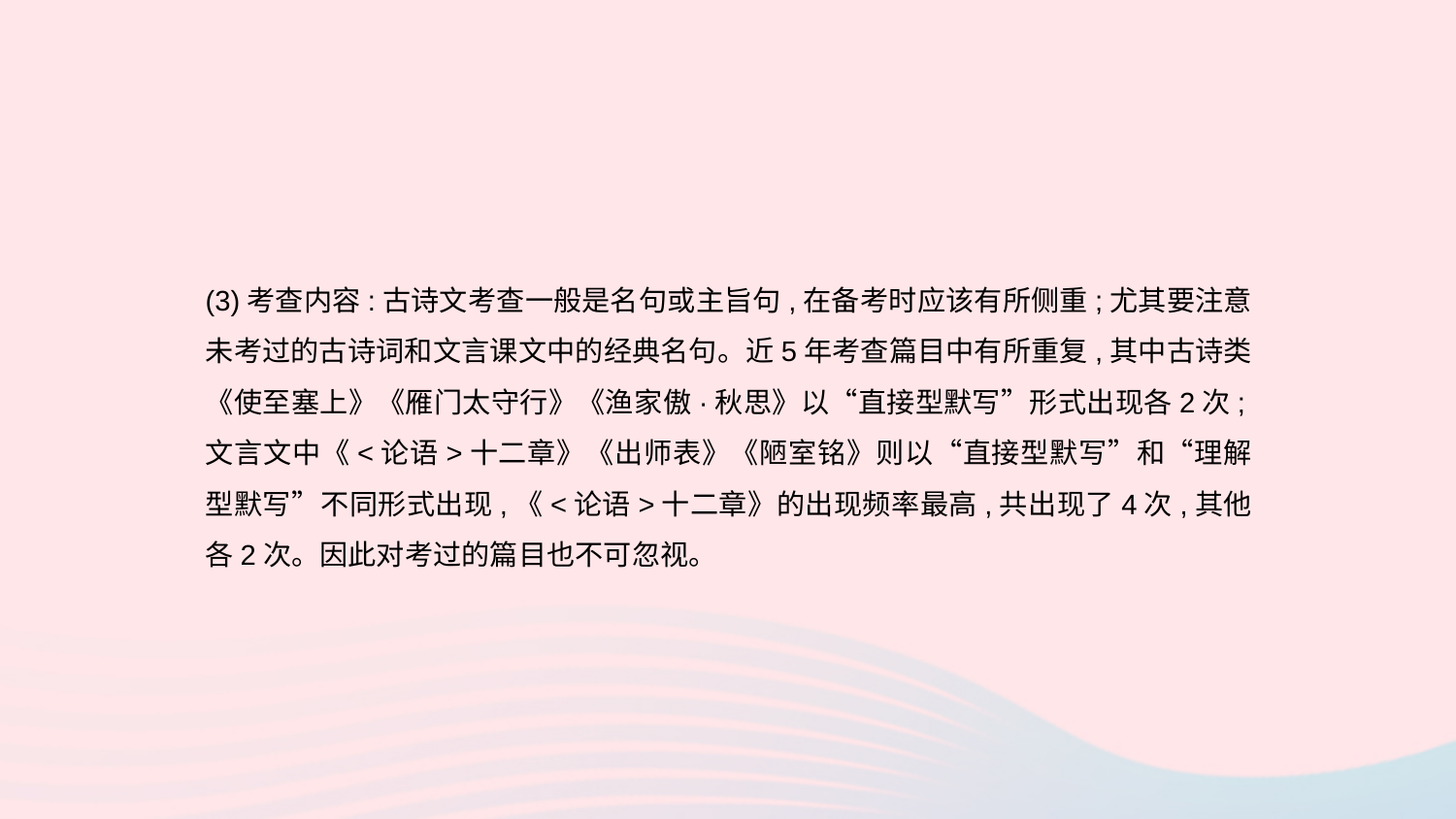

(3)考查内容:古诗文考查一般是名句或主旨句,在备考时应该有所侧重;尤其要注意未考过的古诗词和文言课文中的经典名句。近5年考查篇目中有所重复,其中古诗类《使至塞上》《雁门太守行》《渔家傲·秋思》以“直接型默写”形式出现各2次;文言文中《<论语>十二章》《出师表》《陋室铭》则以“直接型默写”和“理解型默写”不同形式出现,《<论语>十二章》的出现频率最高,共出现了4次,其他各2次。因此对考过的篇目也不可忽视。